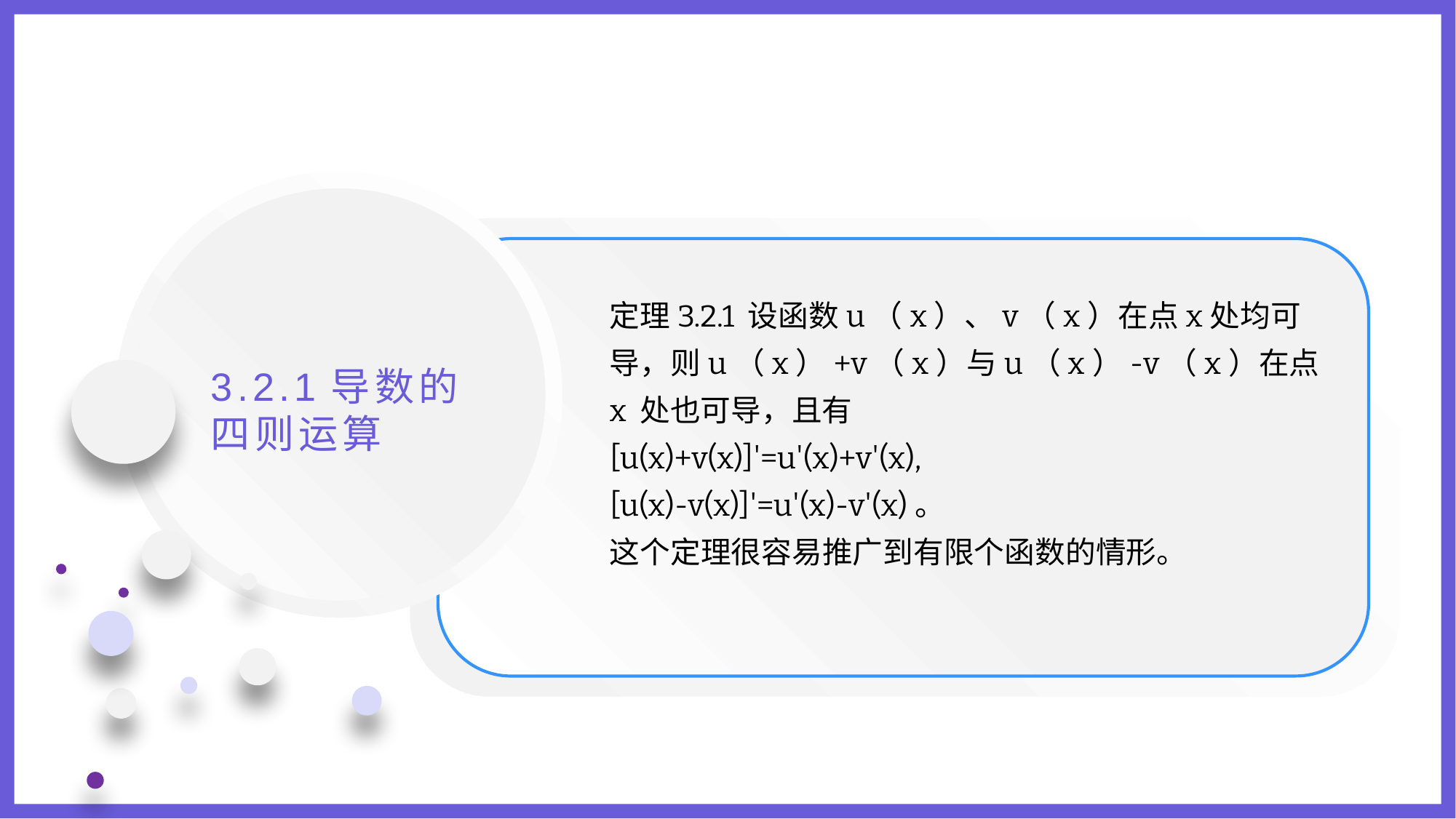

定理3.2.1 设函数u（x）、v（x）在点x处均可导，则u（x）+v（x）与u（x）-v（x）在点 x 处也可导，且有
[u(x)+v(x)]'=u'(x)+v'(x),
[u(x)-v(x)]'=u'(x)-v'(x)。
这个定理很容易推广到有限个函数的情形。
3.2.1导数的四则运算